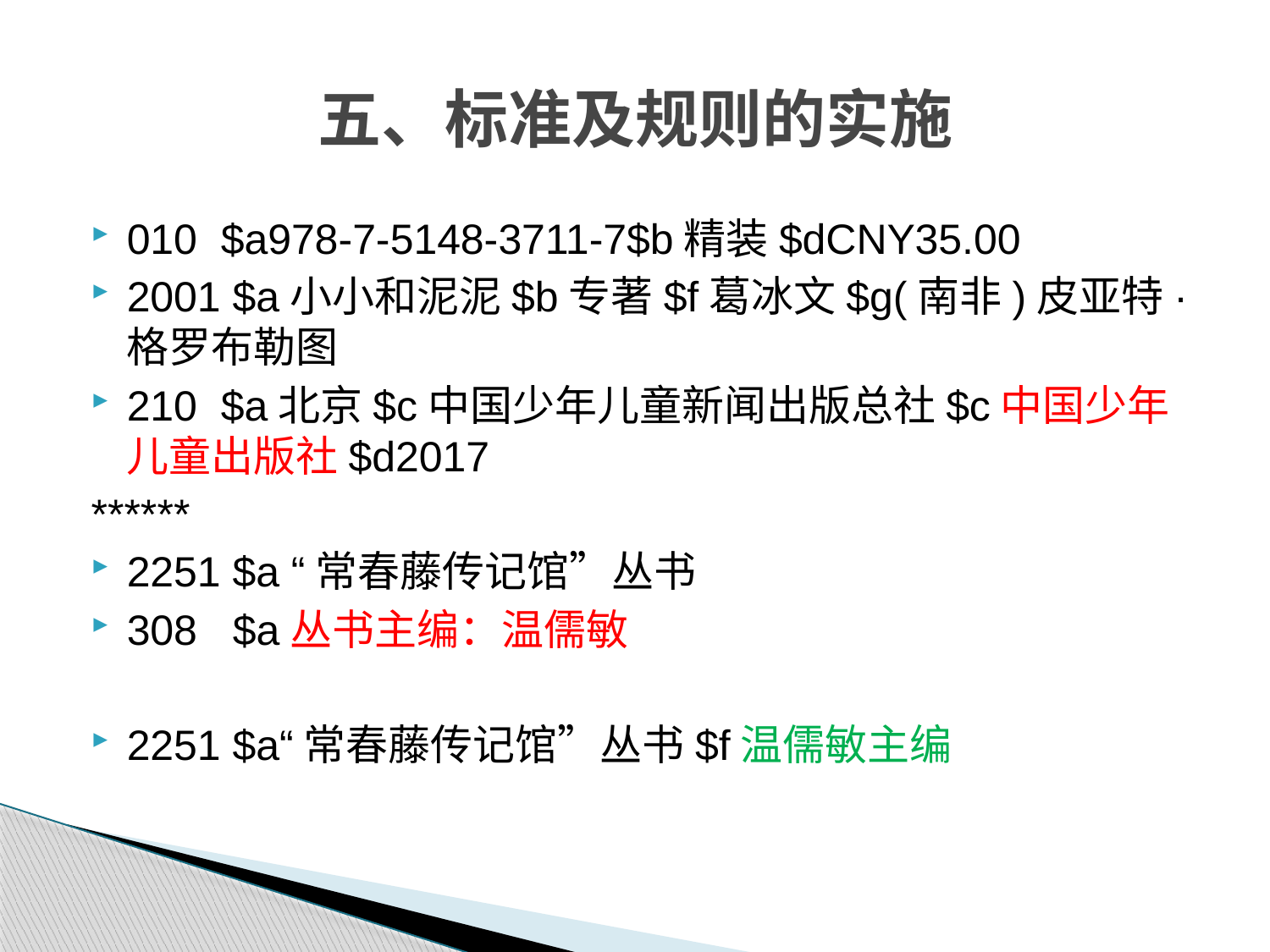

# 五、标准及规则的实施
010  $a978-7-5148-3711-7$b精装$dCNY35.00
2001 $a小小和泥泥$b专著$f葛冰文$g(南非)皮亚特·格罗布勒图
210  $a北京$c中国少年儿童新闻出版总社$c中国少年儿童出版社$d2017
******
2251 $a “常春藤传记馆”丛书
308   $a丛书主编：温儒敏

2251 $a“常春藤传记馆”丛书$f温儒敏主编